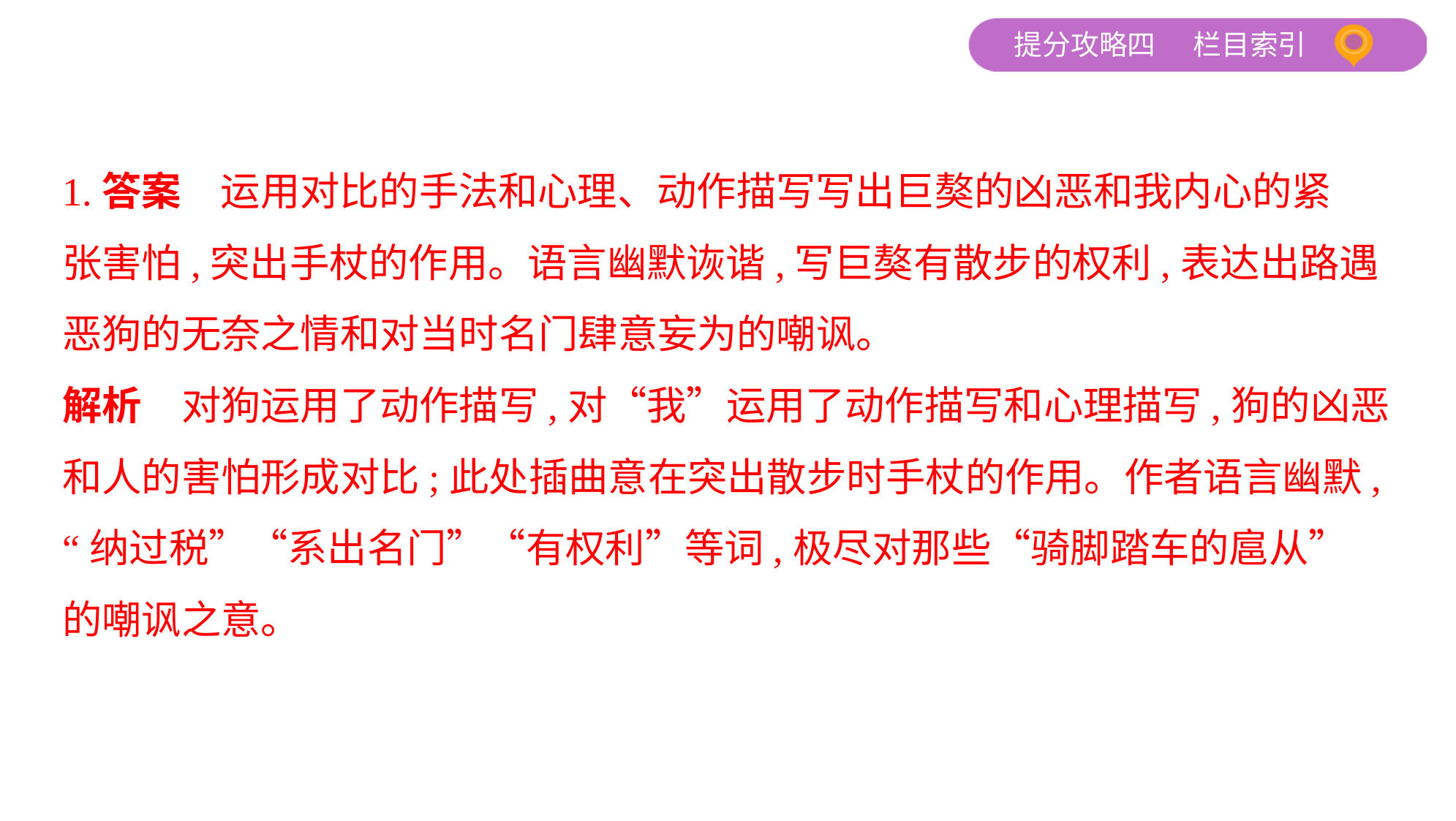

1.答案　运用对比的手法和心理、动作描写写出巨獒的凶恶和我内心的紧
张害怕,突出手杖的作用。语言幽默诙谐,写巨獒有散步的权利,表达出路遇
恶狗的无奈之情和对当时名门肆意妄为的嘲讽。
解析　对狗运用了动作描写,对“我”运用了动作描写和心理描写,狗的凶恶
和人的害怕形成对比;此处插曲意在突出散步时手杖的作用。作者语言幽默,
“纳过税”“系出名门”“有权利”等词,极尽对那些“骑脚踏车的扈从”
的嘲讽之意。